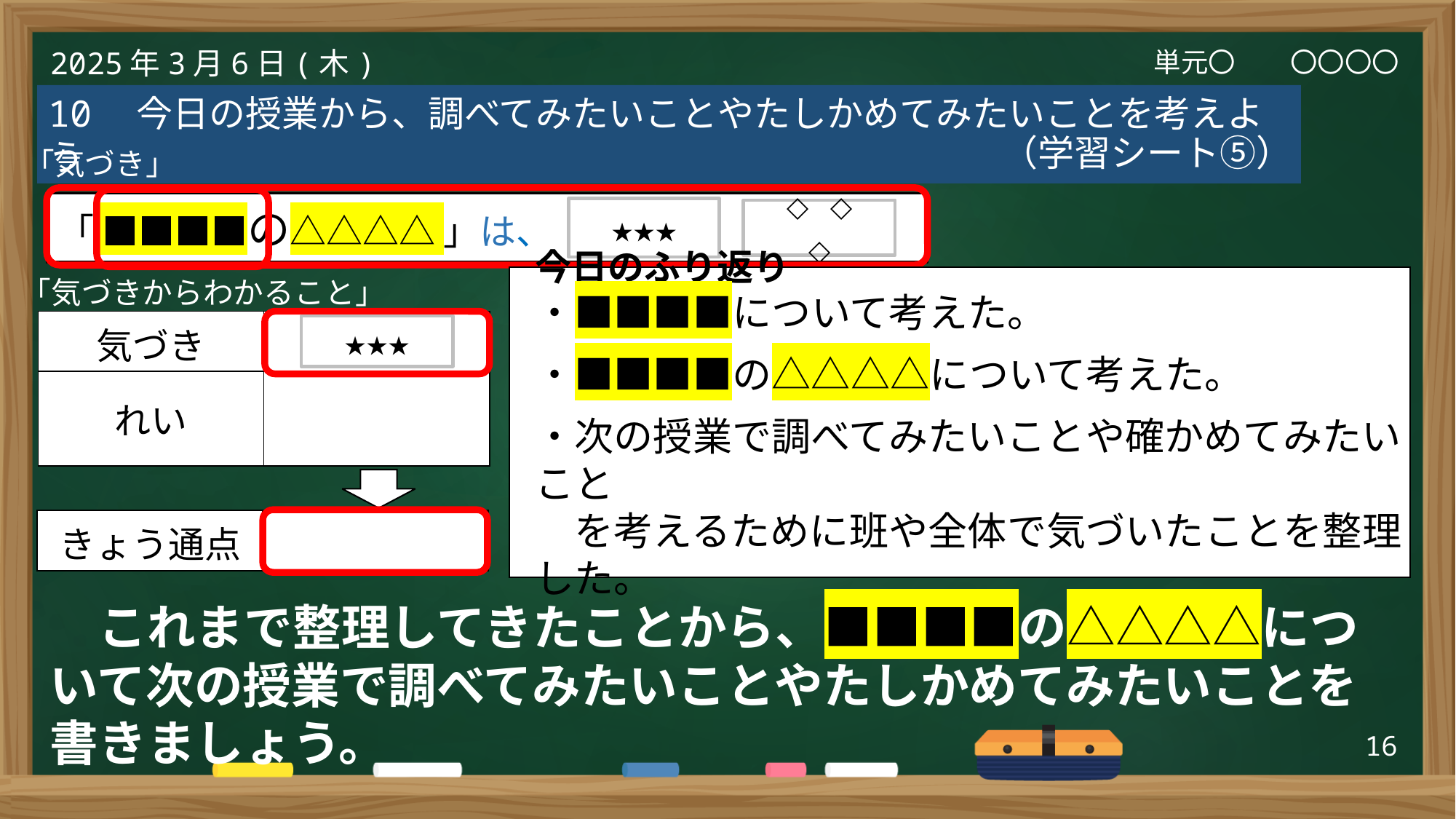

単元〇　　〇〇〇〇
2025年3月6日(木)
10　今日の授業から、調べてみたいことやたしかめてみたいことを考えよう
（学習シート⑤）
「気づき」

「 ■■■■の△△△△ 」は、
★★★
◇◇◇
「気づきからわかること」
今日のふり返り
・■■■■について考えた。

・■■■■の△△△△について考えた。

・次の授業で調べてみたいことや確かめてみたいこと
　を考えるために班や全体で気づいたことを整理した。
| 気づき |  |
| --- | --- |
| れい |  |

★★★

| きょう通点 |  |
| --- | --- |
　これまで整理してきたことから、■■■■の△△△△について次の授業で調べてみたいことやたしかめてみたいことを書きましょう。
16